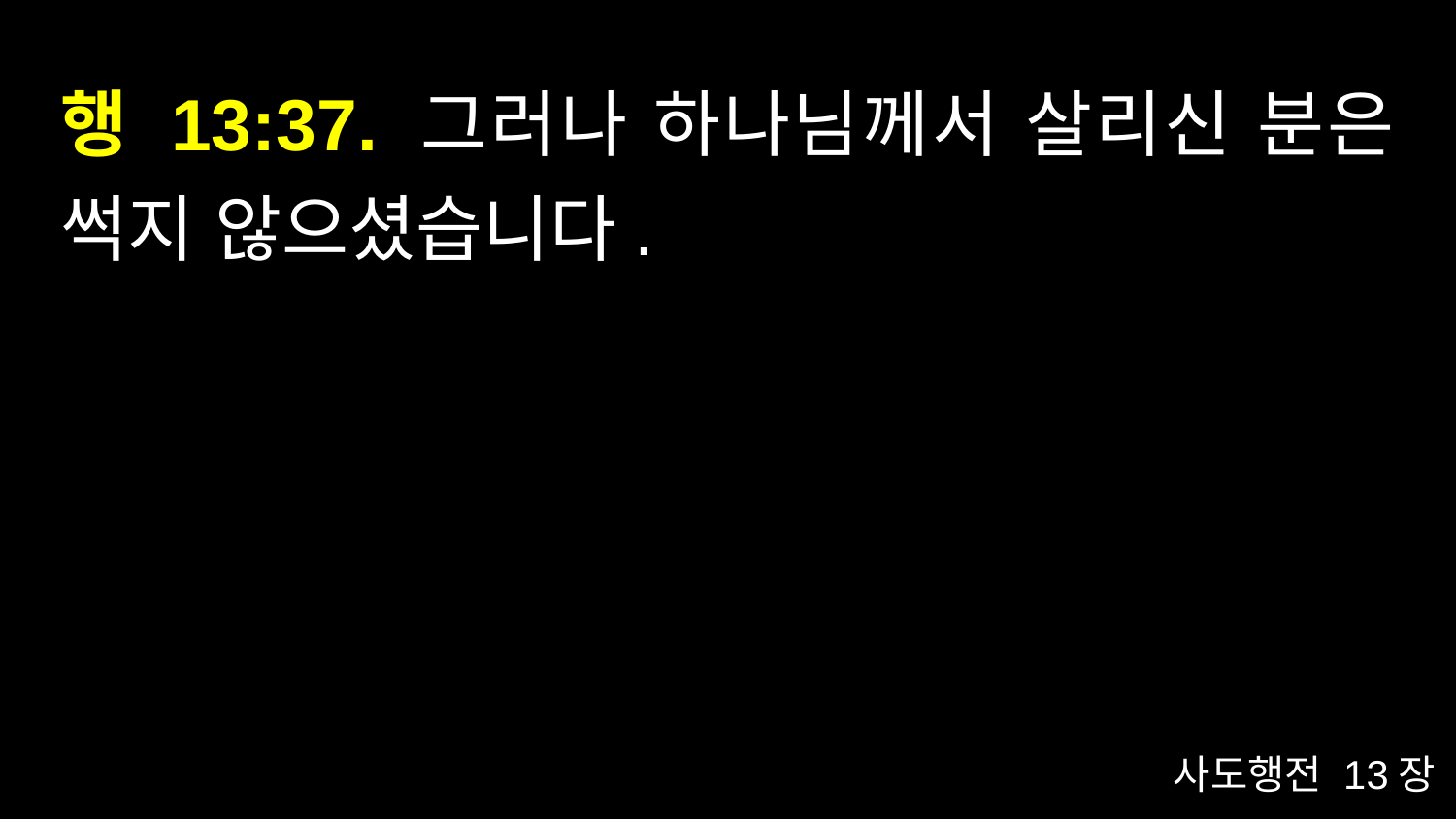

# 행 13:37. 그러나 하나님께서 살리신 분은 썩지 않으셨습니다.
사도행전 13장